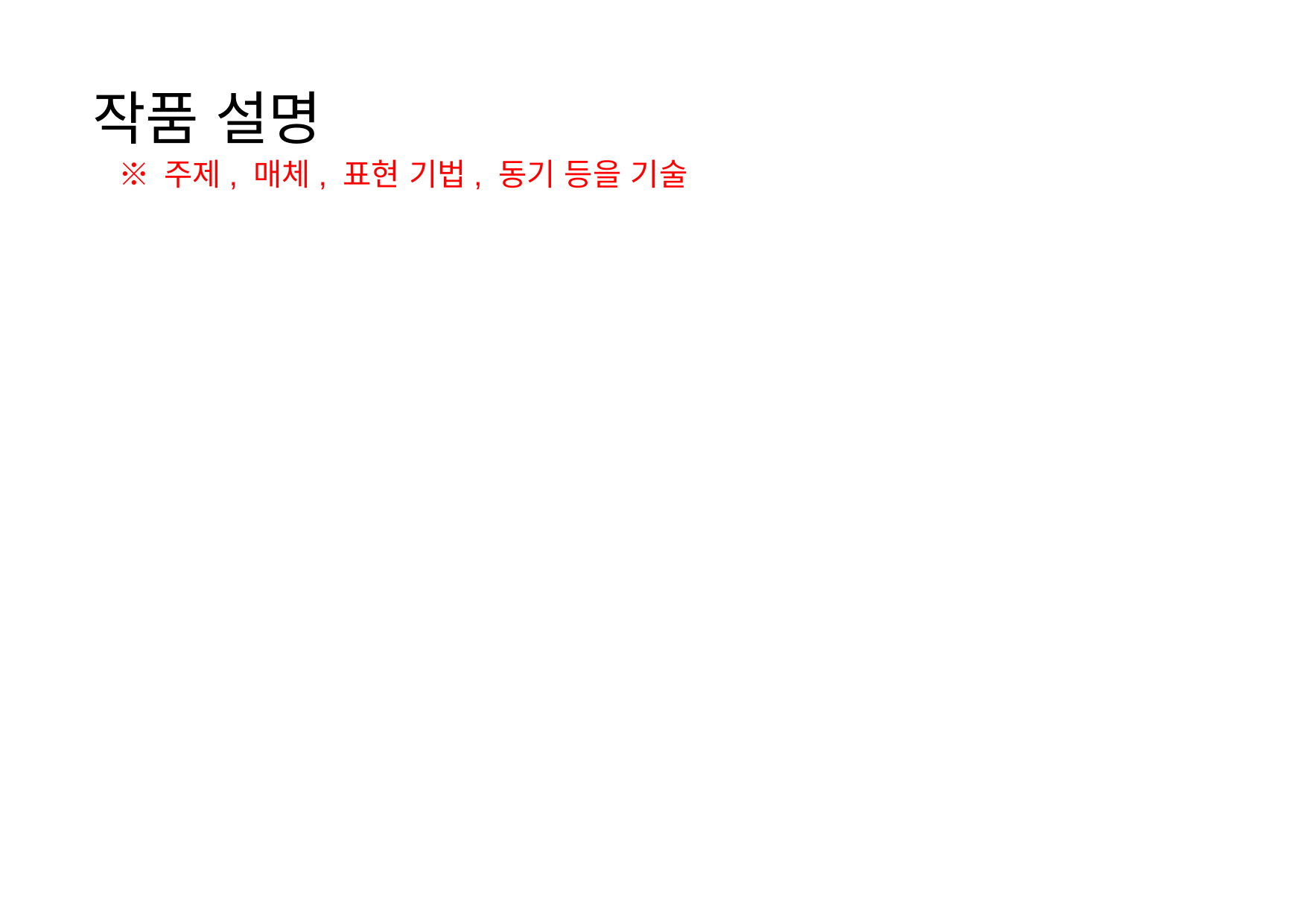

# 작품 설명
※ 주제, 매체, 표현 기법, 동기 등을 기술